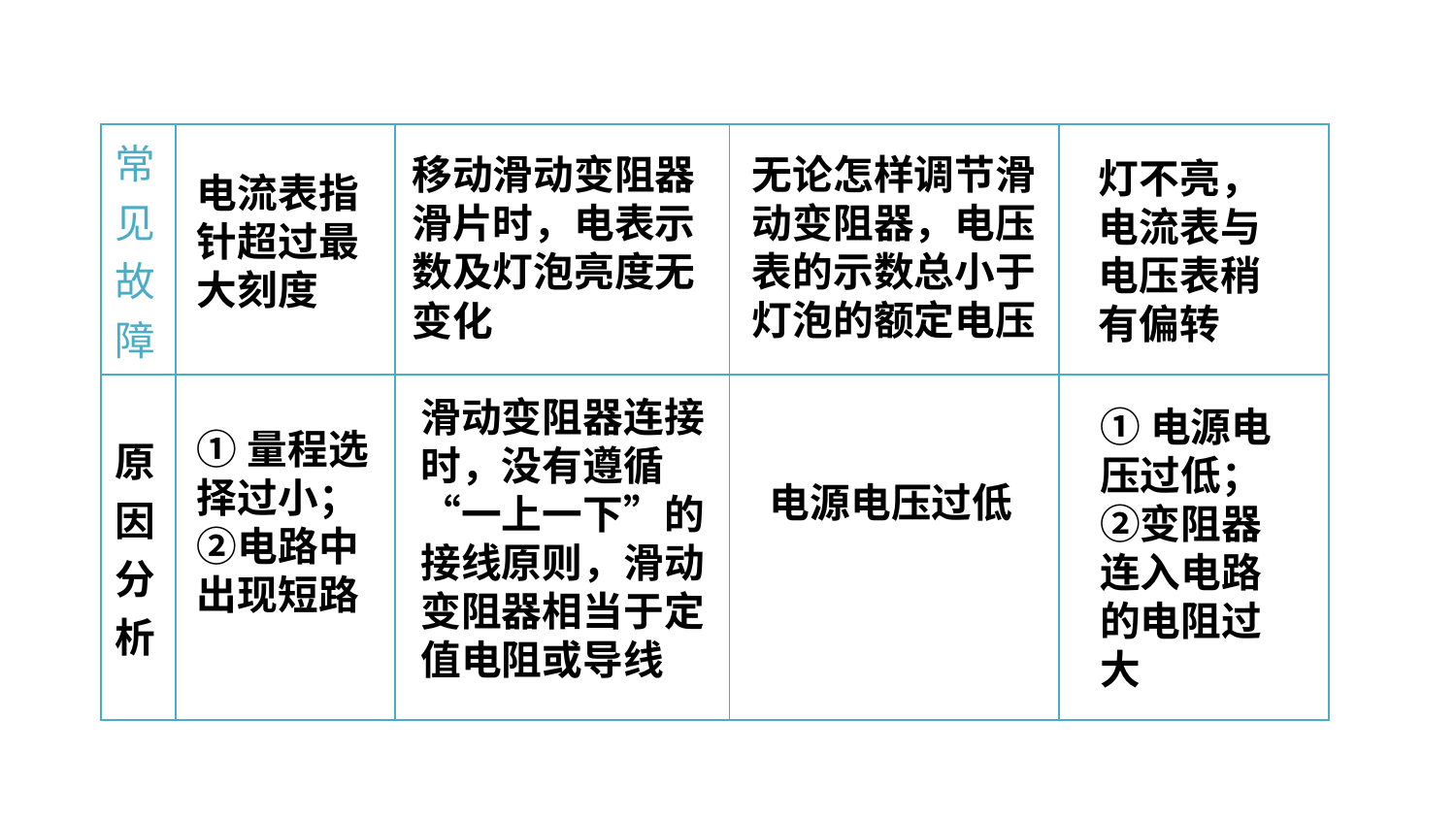

| 常见故障 |  |  |  |  |
| --- | --- | --- | --- | --- |
| 原因分析 |  |  |  |  |
无论怎样调节滑动变阻器，电压表的示数总小于灯泡的额定电压
移动滑动变阻器滑片时，电表示数及灯泡亮度无变化
灯不亮，电流表与电压表稍有偏转
电流表指针超过最大刻度
滑动变阻器连接时，没有遵循“一上一下”的接线原则，滑动变阻器相当于定值电阻或导线
①电源电压过低；②变阻器连入电路的电阻过大
①量程选择过小；②电路中出现短路
电源电压过低